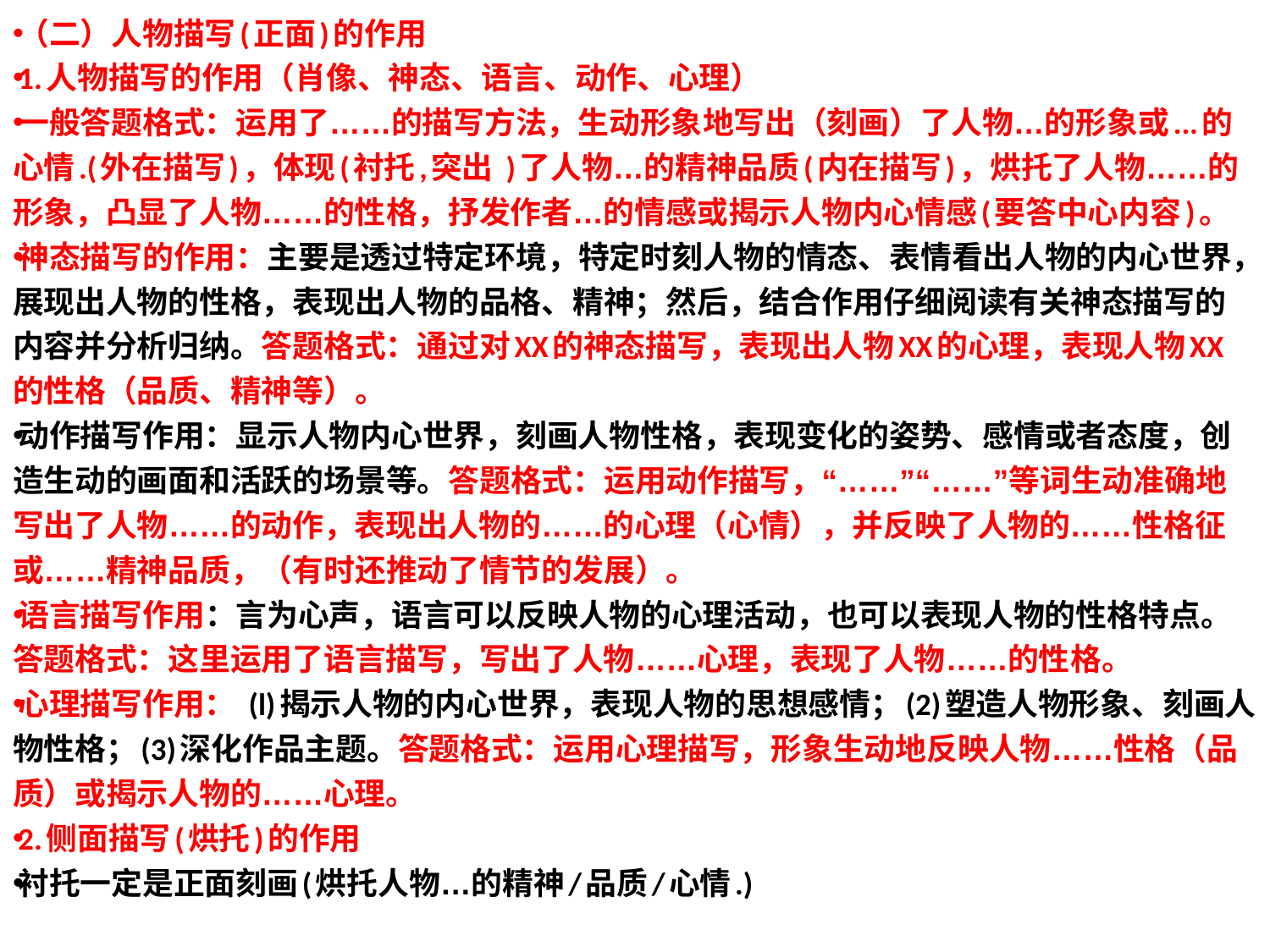

（二）人物描写(正面)的作用
1.人物描写的作用（肖像、神态、语言、动作、心理）
一般答题格式：运用了……的描写方法，生动形象地写出（刻画）了人物…的形象或...的心情.(外在描写)，体现(衬托,突出 )了人物…的精神品质(内在描写)，烘托了人物……的形象，凸显了人物……的性格，抒发作者…的情感或揭示人物内心情感(要答中心内容)。
神态描写的作用：主要是透过特定环境，特定时刻人物的情态、表情看出人物的内心世界，展现出人物的性格，表现出人物的品格、精神；然后，结合作用仔细阅读有关神态描写的内容并分析归纳。答题格式：通过对XX的神态描写，表现出人物XX的心理，表现人物XX的性格（品质、精神等）。
动作描写作用：显示人物内心世界，刻画人物性格，表现变化的姿势、感情或者态度，创造生动的画面和活跃的场景等。答题格式：运用动作描写，“……”“……”等词生动准确地写出了人物……的动作，表现出人物的……的心理（心情），并反映了人物的……性格征或……精神品质，（有时还推动了情节的发展）。
语言描写作用：言为心声，语言可以反映人物的心理活动，也可以表现人物的性格特点。答题格式：这里运用了语言描写，写出了人物……心理，表现了人物……的性格。
心理描写作用： (l)揭示人物的内心世界，表现人物的思想感情；(2)塑造人物形象、刻画人物性格；(3)深化作品主题。答题格式：运用心理描写，形象生动地反映人物……性格（品质）或揭示人物的……心理。
2.侧面描写(烘托)的作用
衬托一定是正面刻画(烘托人物…的精神/品质/心情.)

#